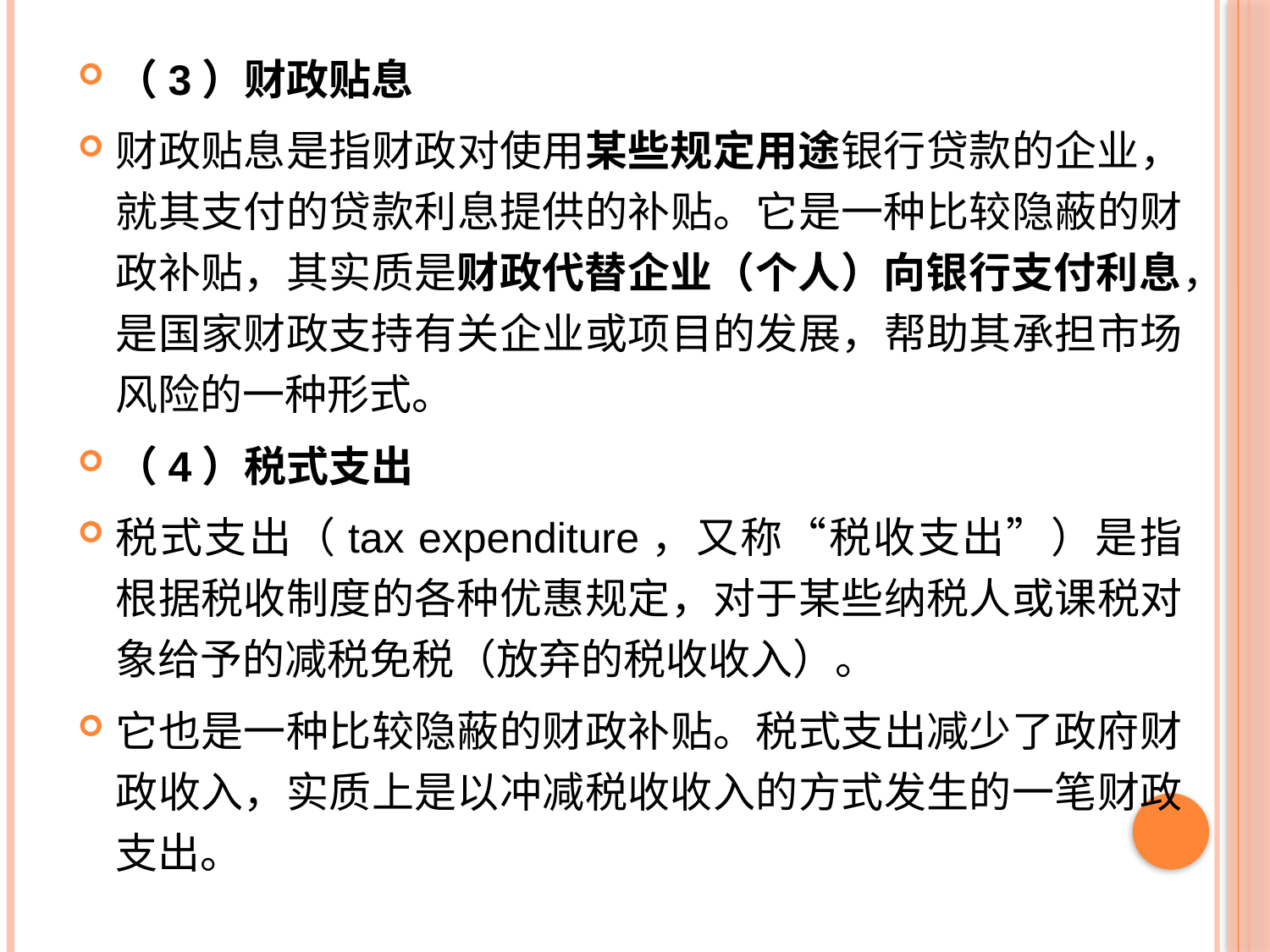

（3）财政贴息
财政贴息是指财政对使用某些规定用途银行贷款的企业，就其支付的贷款利息提供的补贴。它是一种比较隐蔽的财政补贴，其实质是财政代替企业（个人）向银行支付利息，是国家财政支持有关企业或项目的发展，帮助其承担市场风险的一种形式。
（4）税式支出
税式支出（tax expenditure，又称“税收支出”）是指根据税收制度的各种优惠规定，对于某些纳税人或课税对象给予的减税免税（放弃的税收收入）。
它也是一种比较隐蔽的财政补贴。税式支出减少了政府财政收入，实质上是以冲减税收收入的方式发生的一笔财政支出。